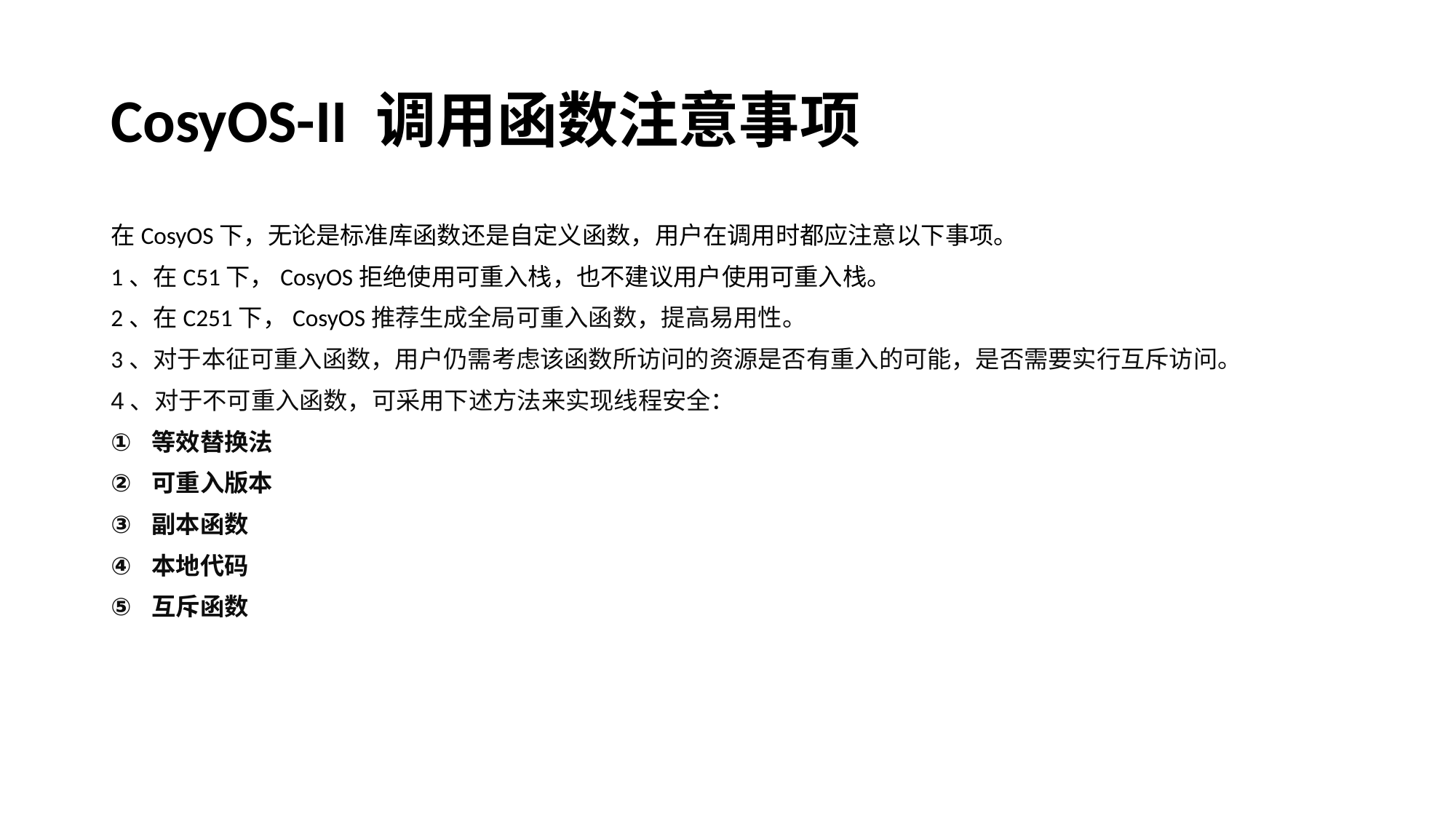

# CosyOS-II 调用函数注意事项
在CosyOS下，无论是标准库函数还是自定义函数，用户在调用时都应注意以下事项。
1、在C51下，CosyOS拒绝使用可重入栈，也不建议用户使用可重入栈。
2、在C251下，CosyOS推荐生成全局可重入函数，提高易用性。
3、对于本征可重入函数，用户仍需考虑该函数所访问的资源是否有重入的可能，是否需要实行互斥访问。
4、对于不可重入函数，可采用下述方法来实现线程安全：
等效替换法
可重入版本
副本函数
本地代码
互斥函数